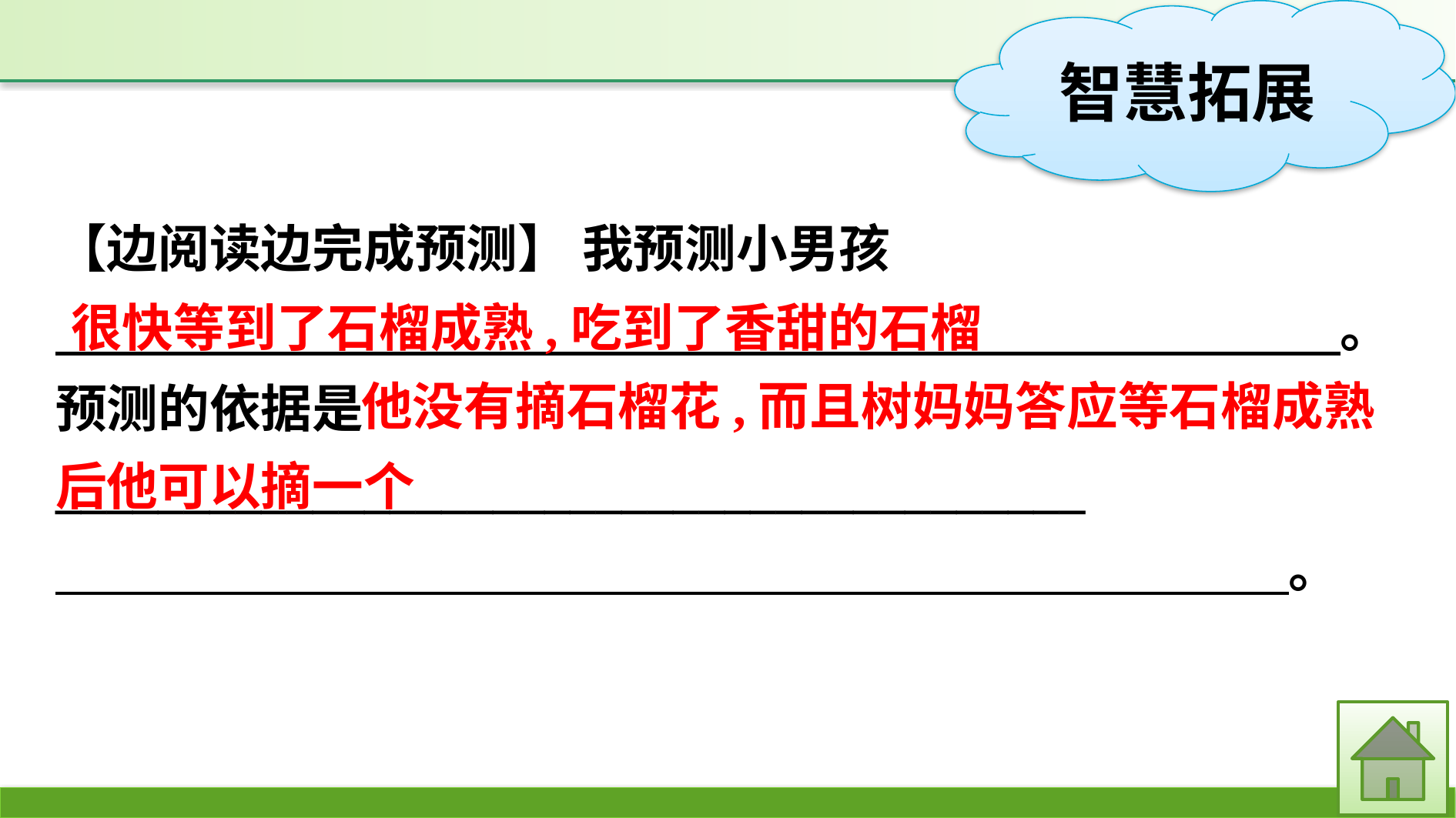

【边阅读边完成预测】 我预测小男孩
　　　　　　　　　　　　　　　　　　　　　　　　　。预测的依据是________________________________________
　　　　　　　　　　　　　　　　　　　　　　　　。
很快等到了石榴成熟,吃到了香甜的石榴
                         他没有摘石榴花,而且树妈妈答应等石榴成熟后他可以摘一个